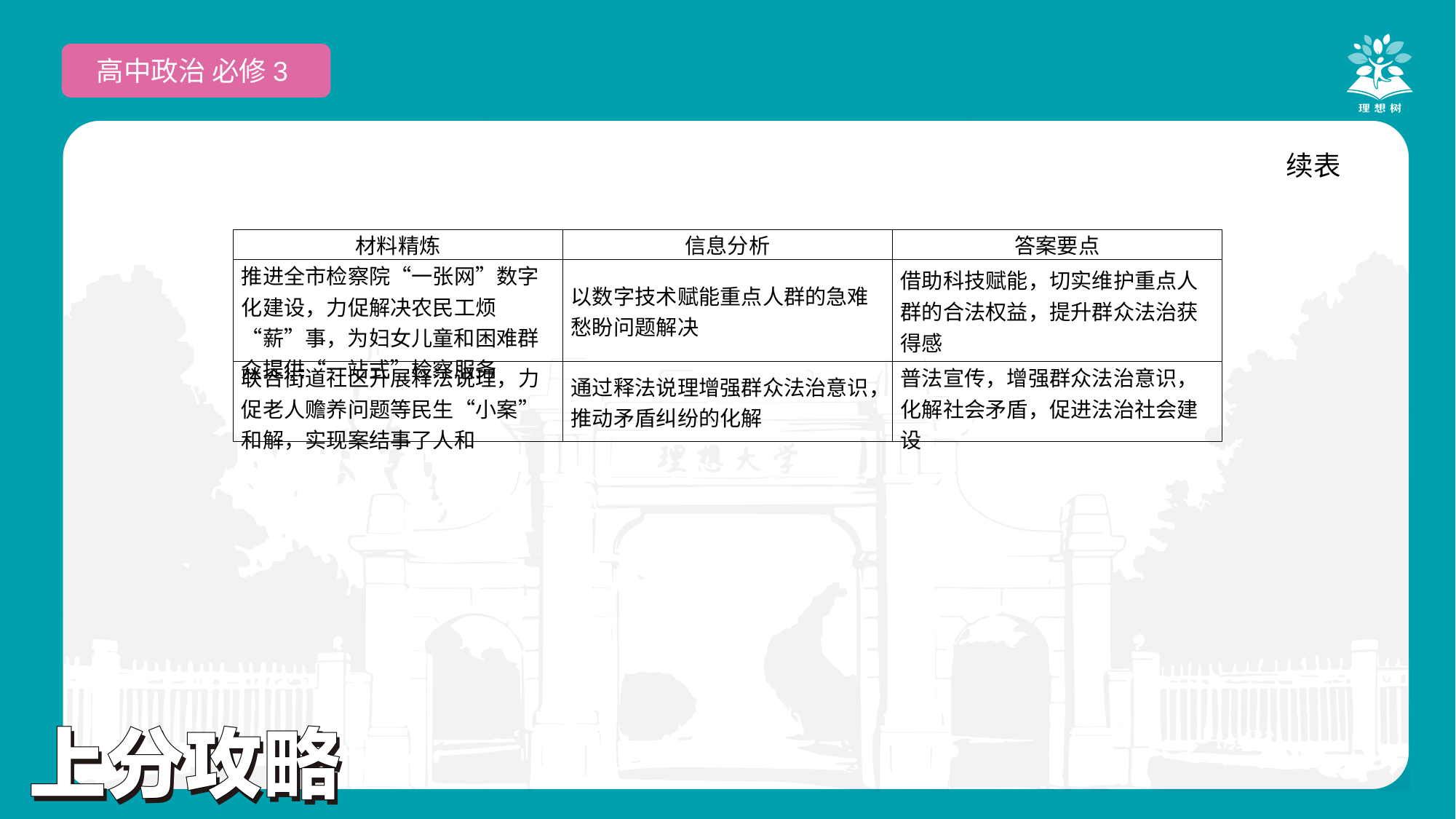

高中政治 必修3
续表
| 材料精炼 | 信息分析 | 答案要点 |
| --- | --- | --- |
| 推进全市检察院“一张网”数字化建设，力促解决农民工烦“薪”事，为妇女儿童和困难群众提供“一站式”检察服务 | 以数字技术赋能重点人群的急难愁盼问题解决 | 借助科技赋能，切实维护重点人群的合法权益，提升群众法治获得感 |
| 联合街道社区开展释法说理，力促老人赡养问题等民生“小案”和解，实现案结事了人和 | 通过释法说理增强群众法治意识，推动矛盾纠纷的化解 | 普法宣传，增强群众法治意识，化解社会矛盾，促进法治社会建设 |